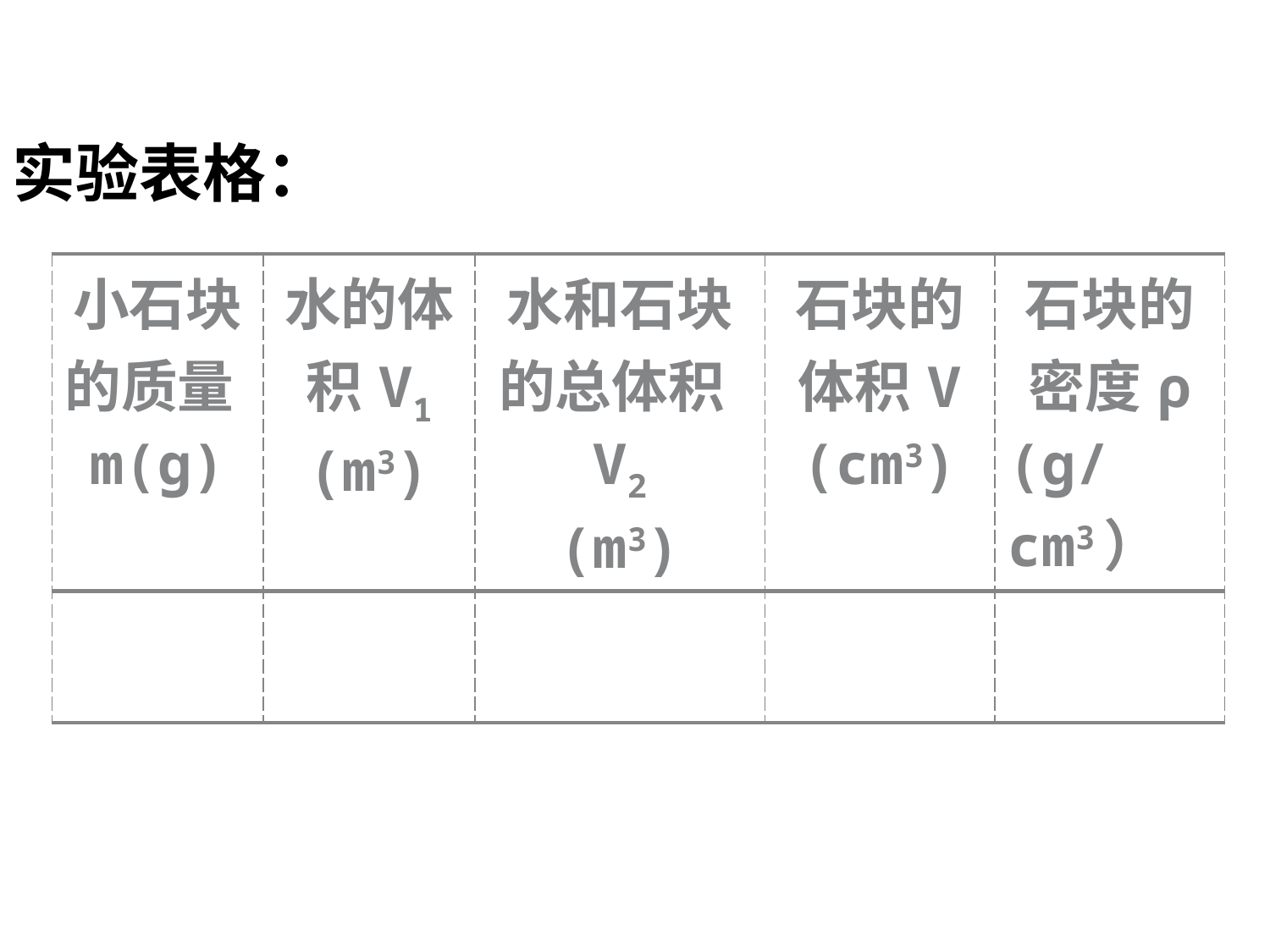

实验表格：
| 小石块的质量m(g) | 水的体积V1 (m3) | 水和石块的总体积V2 (m3) | 石块的 体积V (cm3) | 石块的 密度ρ (g/cm3） |
| --- | --- | --- | --- | --- |
|  |  |  |  |  |